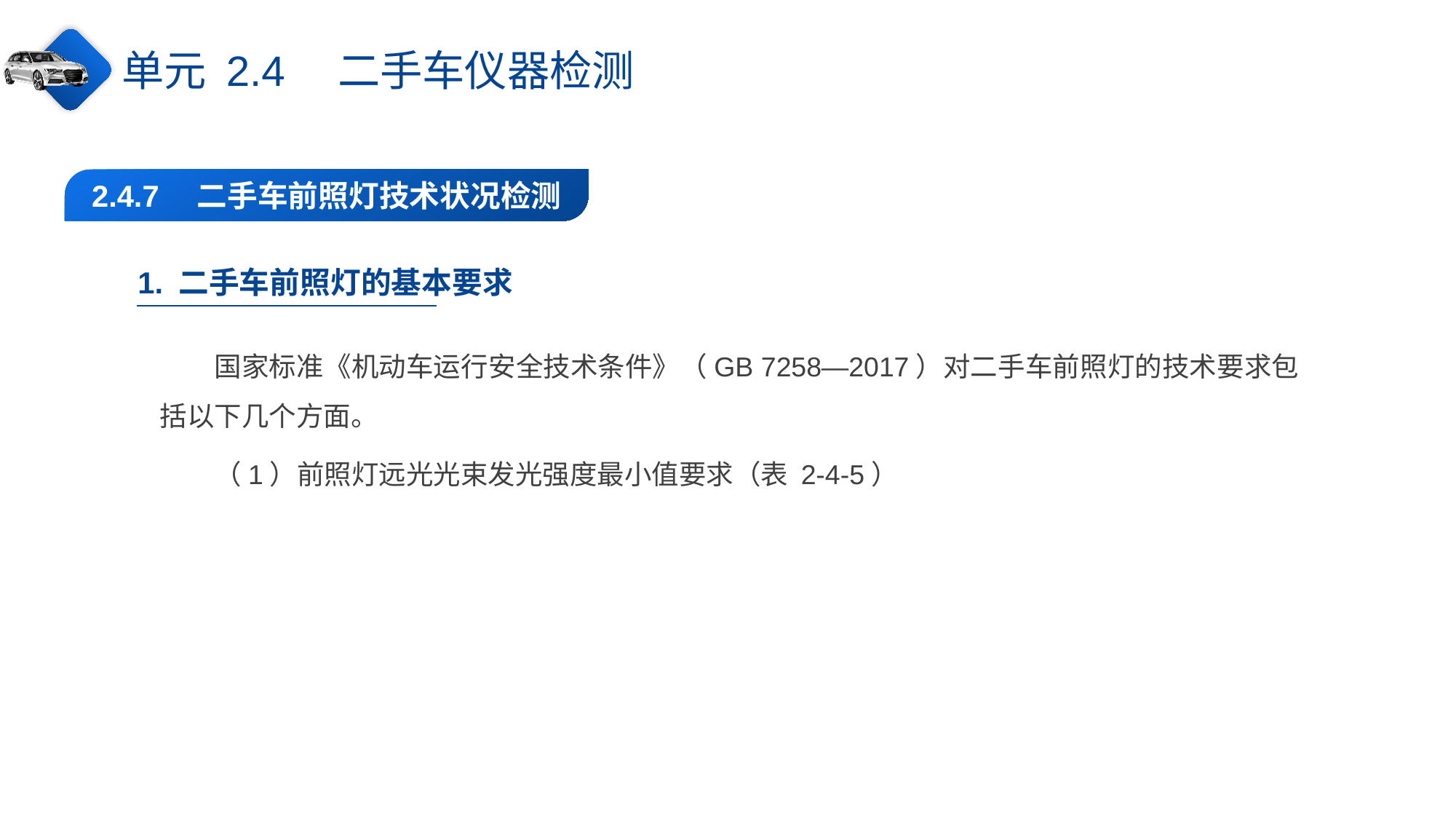

单元 2.4　二手车仪器检测
2.4.7　二手车前照灯技术状况检测
1. 二手车前照灯的基本要求
国家标准《机动车运行安全技术条件》（GB 7258—2017）对二手车前照灯的技术要求包括以下几个方面。
（1）前照灯远光光束发光强度最小值要求（表 2-4-5）